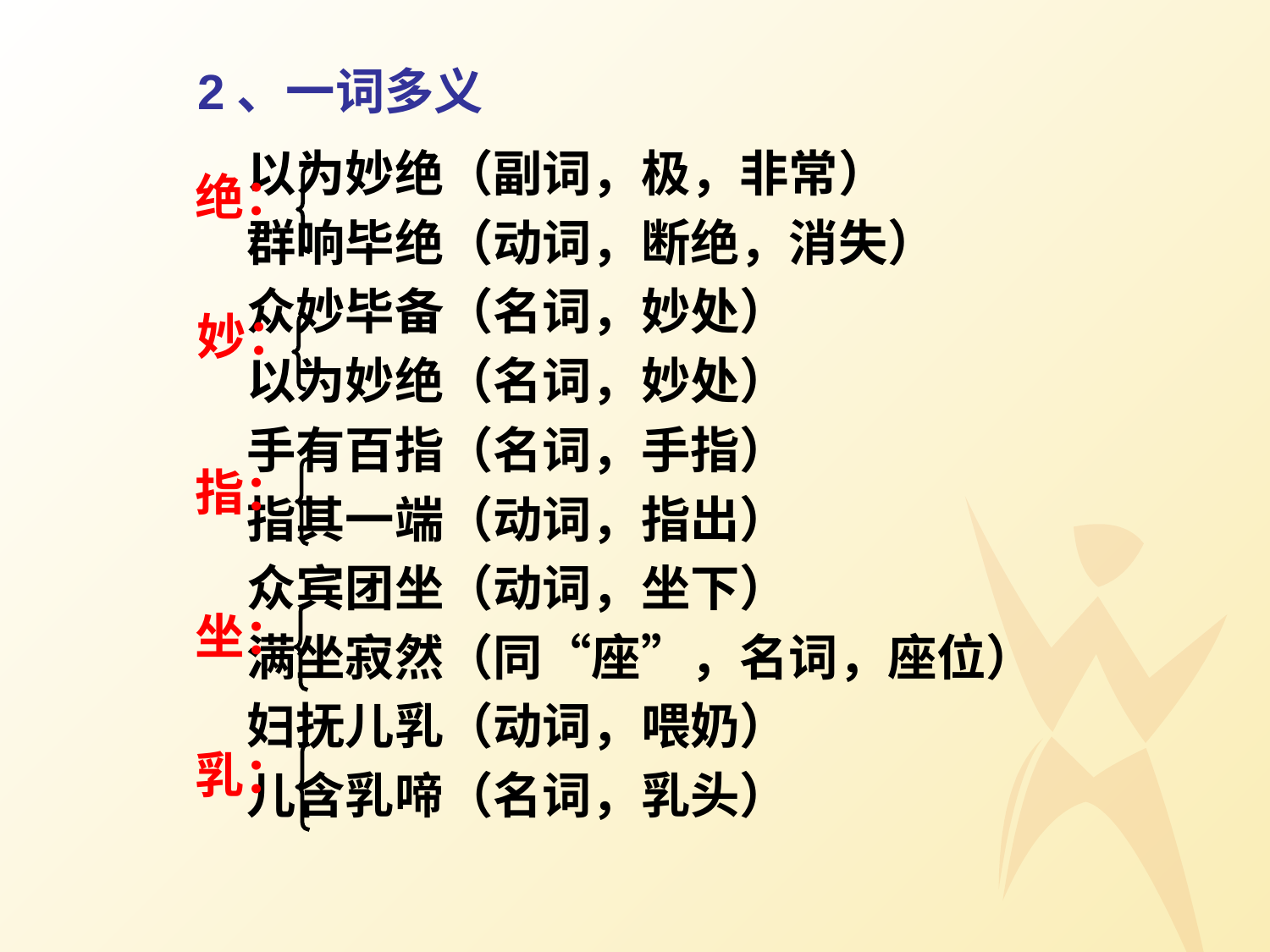

2、一词多义
      以为妙绝（副词，极，非常）
      群响毕绝（动词，断绝，消失）
      众妙毕备（名词，妙处）
      以为妙绝（名词，妙处）
      手有百指（名词，手指）
      指其一端（动词，指出）
      众宾团坐（动词，坐下）
      满坐寂然（同“座”，名词，座位）
      妇抚儿乳（动词，喂奶）
      儿含乳啼（名词，乳头）
绝：

妙：

指：

坐：

乳：